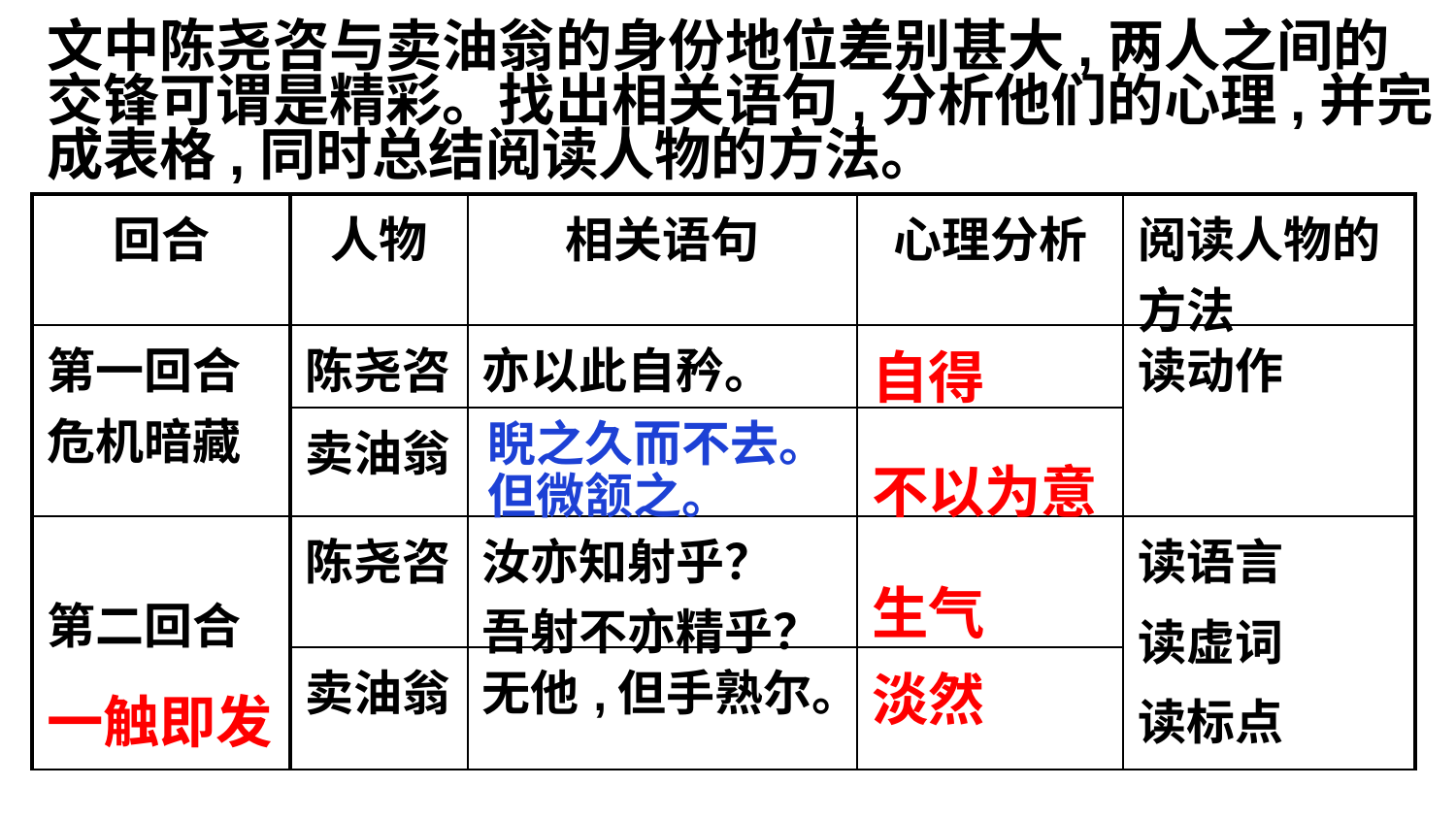

文中陈尧咨与卖油翁的身份地位差别甚大,两人之间的交锋可谓是精彩。找出相关语句,分析他们的心理,并完成表格,同时总结阅读人物的方法。
| 回合 | 人物 | 相关语句 | 心理分析 | 阅读人物的方法 |
| --- | --- | --- | --- | --- |
| 第一回合危机暗藏 | 陈尧咨 | 亦以此自矜。 | 自得 | 读动作 |
|  | 卖油翁 |  |  |  |
| 第二回合 | 陈尧咨 | 汝亦知射乎？ 吾射不亦精乎？ |  | 读语言 读虚词 读标点 |
|  | 卖油翁 | 无他,但手熟尔。 | 淡然 |  |
睨之久而不去。但微颔之。
不以为意
生气
一触即发